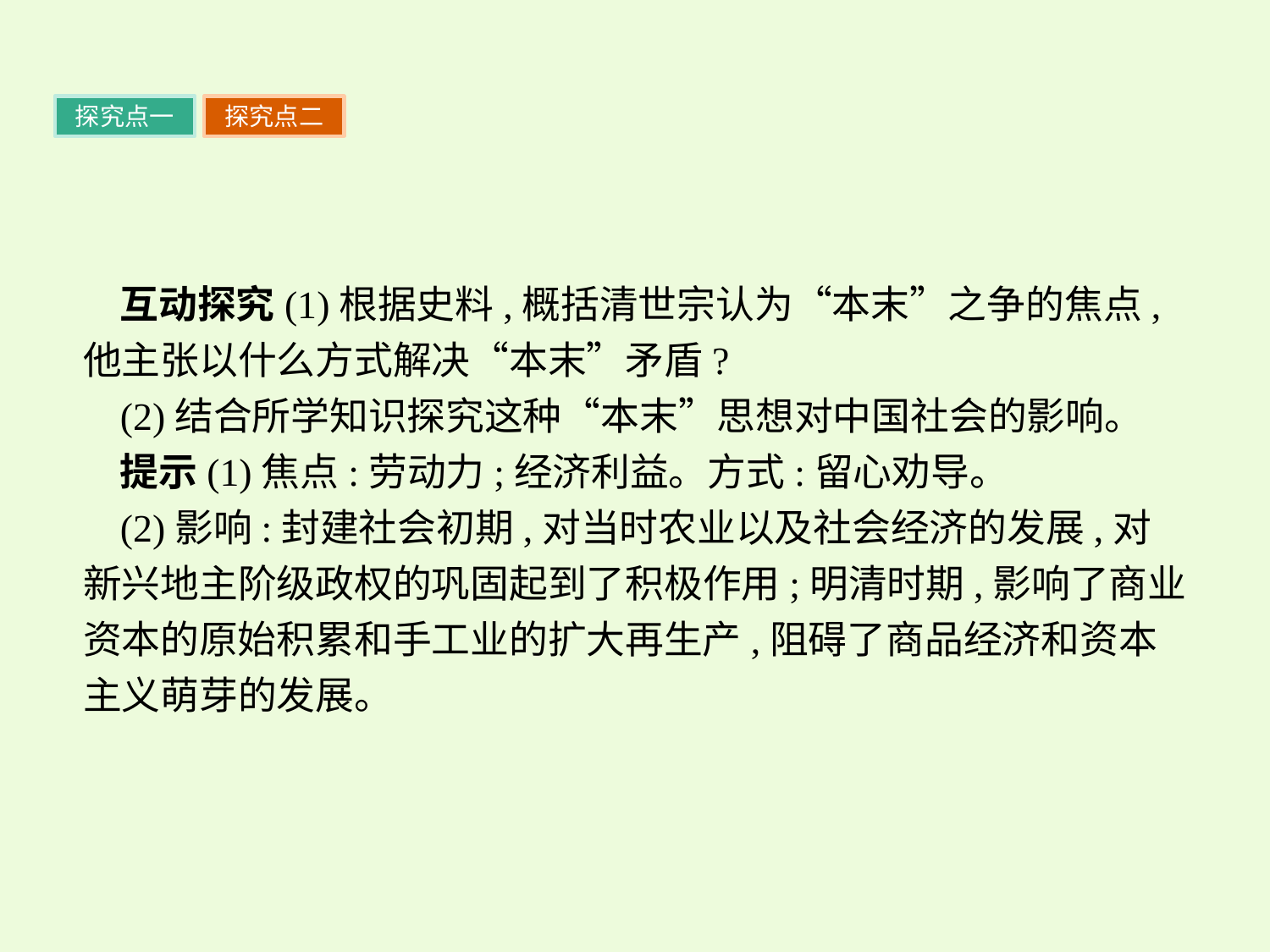

探究点一
探究点二
互动探究(1)根据史料,概括清世宗认为“本末”之争的焦点,他主张以什么方式解决“本末”矛盾?
(2)结合所学知识探究这种“本末”思想对中国社会的影响。
提示(1)焦点:劳动力;经济利益。方式:留心劝导。
(2)影响:封建社会初期,对当时农业以及社会经济的发展,对新兴地主阶级政权的巩固起到了积极作用;明清时期,影响了商业资本的原始积累和手工业的扩大再生产,阻碍了商品经济和资本主义萌芽的发展。